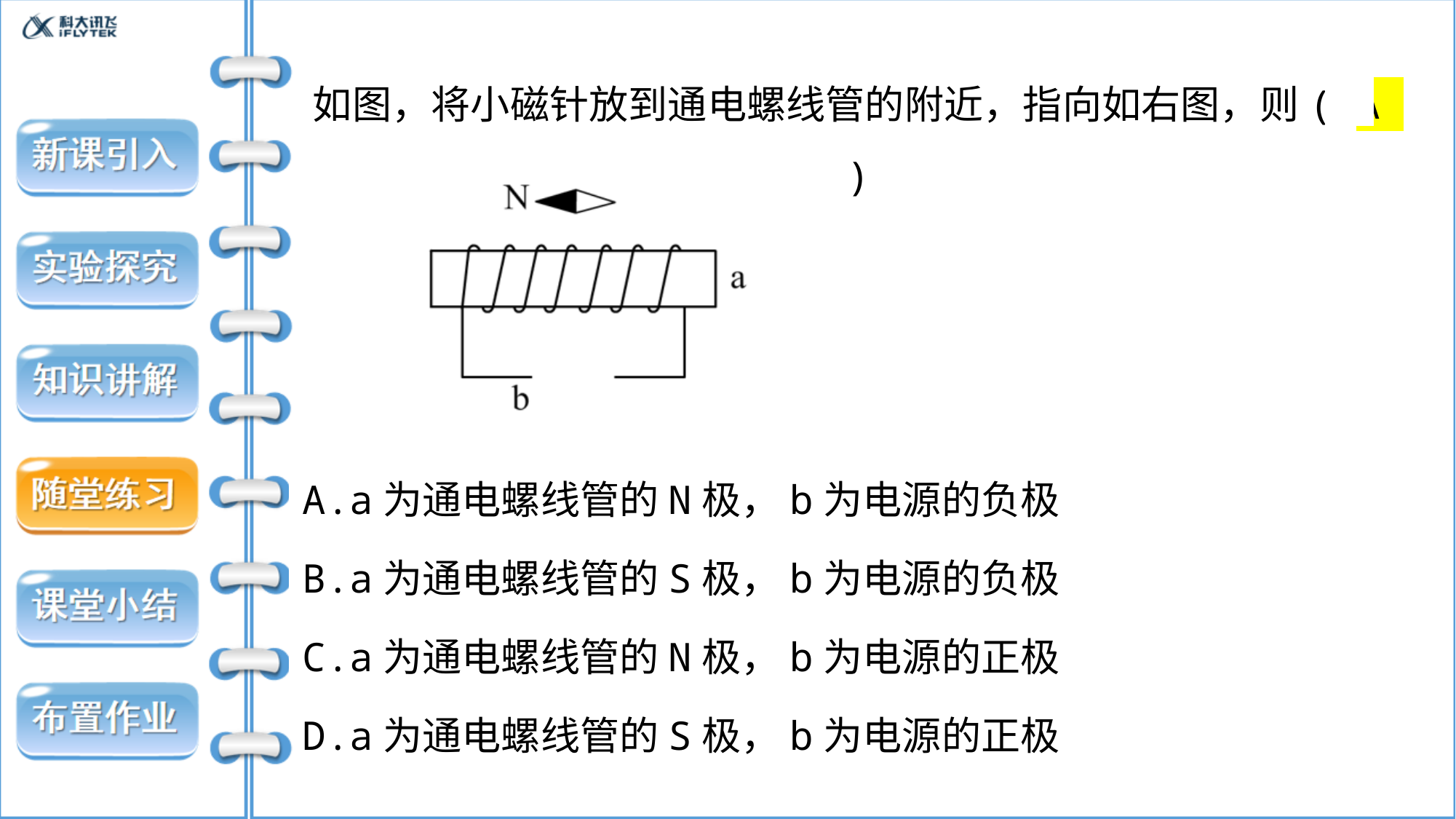

如图，将小磁针放到通电螺线管的附近，指向如右图，则( A  )

A.a为通电螺线管的N极，b为电源的负极
B.a为通电螺线管的S极，b为电源的负极
C.a为通电螺线管的N极，b为电源的正极
D.a为通电螺线管的S极，b为电源的正极